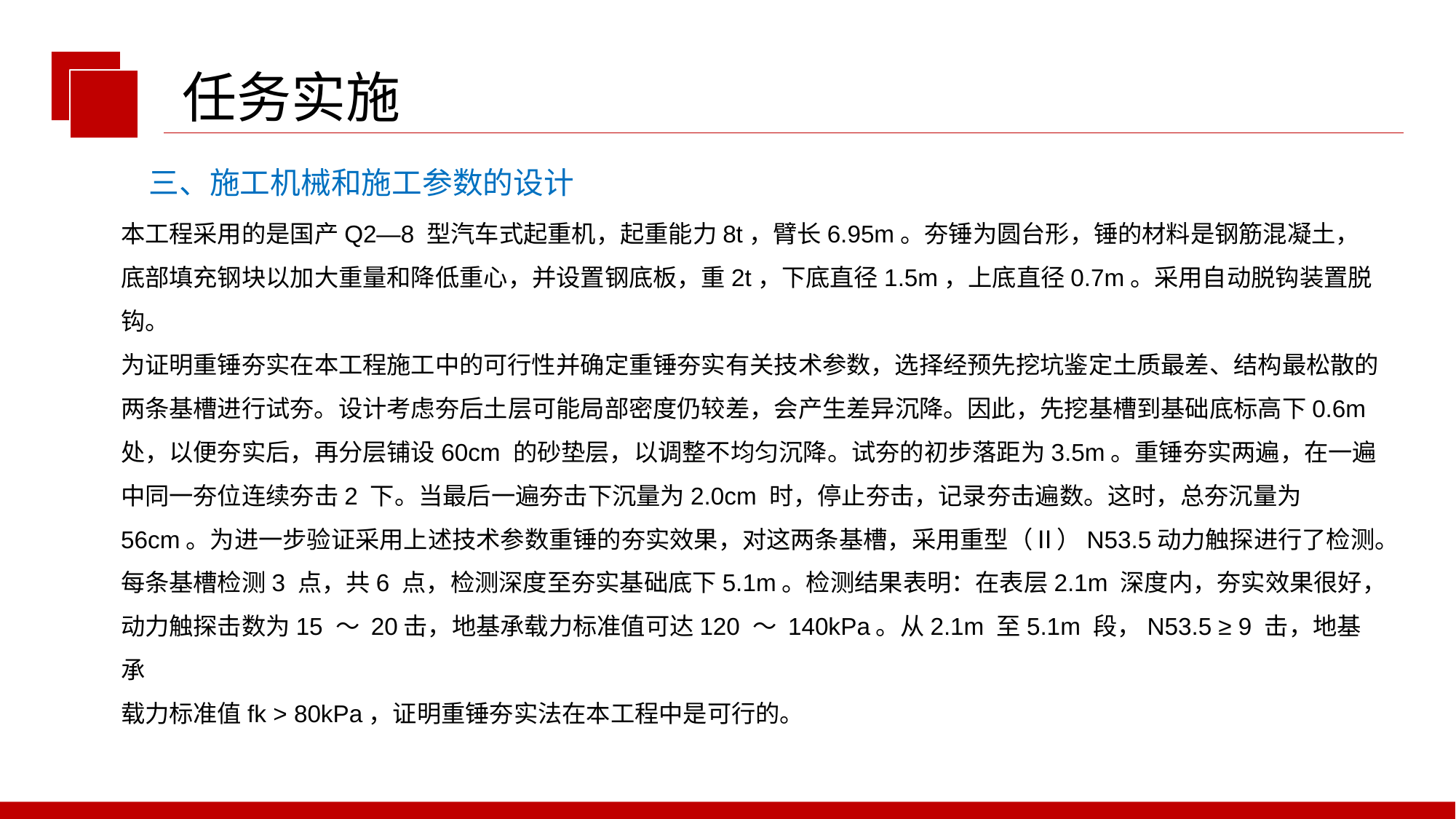

任务实施
三、施工机械和施工参数的设计
本工程采用的是国产Q2—8 型汽车式起重机，起重能力8t，臂长6.95m。夯锤为圆台形，锤的材料是钢筋混凝土，底部填充钢块以加大重量和降低重心，并设置钢底板，重2t，下底直径1.5m，上底直径0.7m。采用自动脱钩装置脱钩。
为证明重锤夯实在本工程施工中的可行性并确定重锤夯实有关技术参数，选择经预先挖坑鉴定土质最差、结构最松散的两条基槽进行试夯。设计考虑夯后土层可能局部密度仍较差，会产生差异沉降。因此，先挖基槽到基础底标高下0.6m 处，以便夯实后，再分层铺设60cm 的砂垫层，以调整不均匀沉降。试夯的初步落距为3.5m。重锤夯实两遍，在一遍中同一夯位连续夯击2 下。当最后一遍夯击下沉量为2.0cm 时，停止夯击，记录夯击遍数。这时，总夯沉量为56cm。为进一步验证采用上述技术参数重锤的夯实效果，对这两条基槽，采用重型（Ⅱ）N53.5动力触探进行了检测。每条基槽检测3 点，共6 点，检测深度至夯实基础底下5.1m。检测结果表明：在表层2.1m 深度内，夯实效果很好，动力触探击数为15 ～ 20击，地基承载力标准值可达120 ～ 140kPa。从2.1m 至5.1m 段，N53.5 ≥ 9 击，地基承
载力标准值fk > 80kPa，证明重锤夯实法在本工程中是可行的。